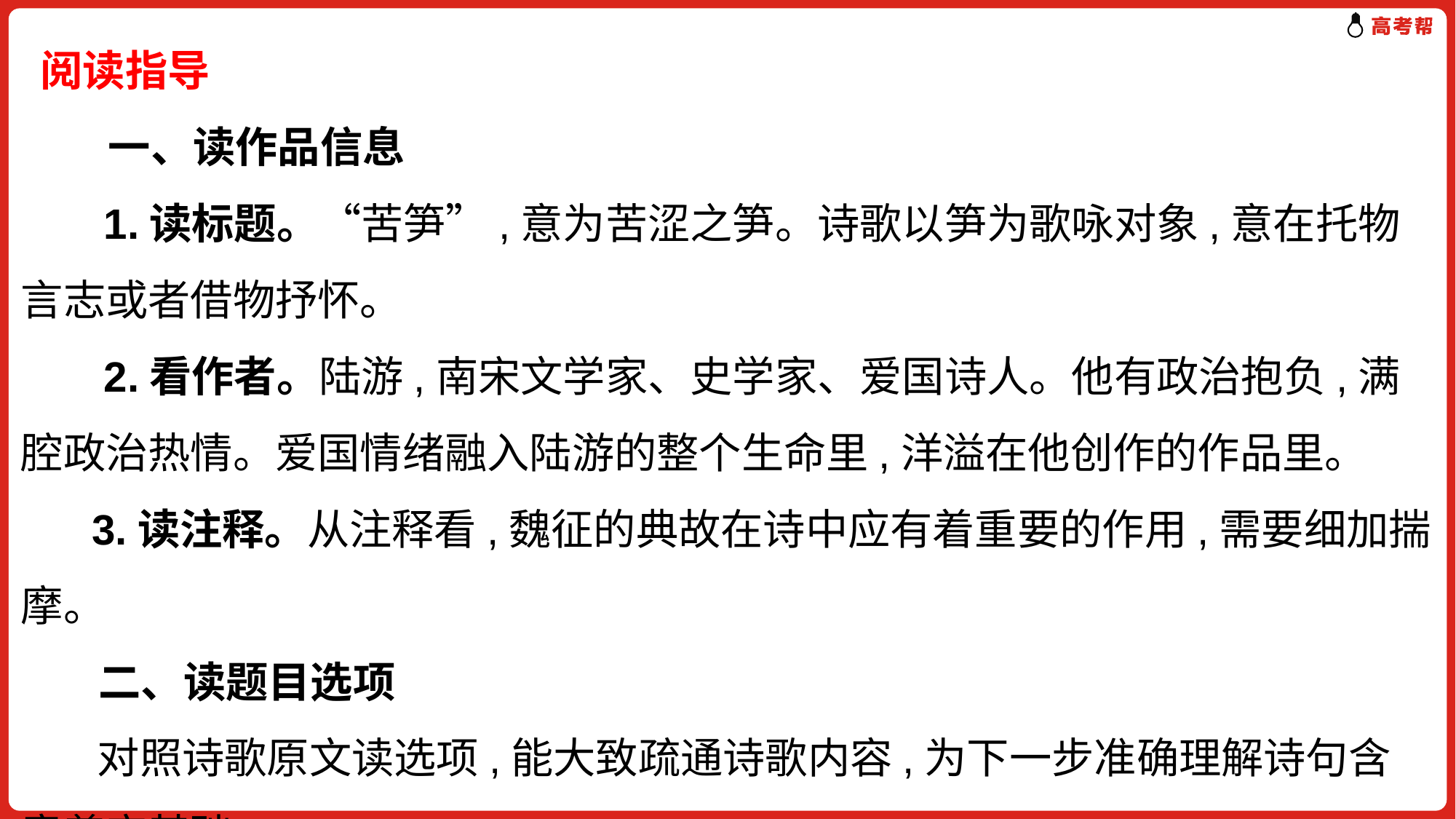

阅读指导
        一、读作品信息
       1.读标题。“苦笋”,意为苦涩之笋。诗歌以笋为歌咏对象,意在托物言志或者借物抒怀。
       2.看作者。陆游,南宋文学家、史学家、爱国诗人。他有政治抱负,满腔政治热情。爱国情绪融入陆游的整个生命里,洋溢在他创作的作品里。
      3.读注释。从注释看,魏征的典故在诗中应有着重要的作用,需要细加揣摩。
       二、读题目选项
       对照诗歌原文读选项,能大致疏通诗歌内容,为下一步准确理解诗句含意奠定基础。